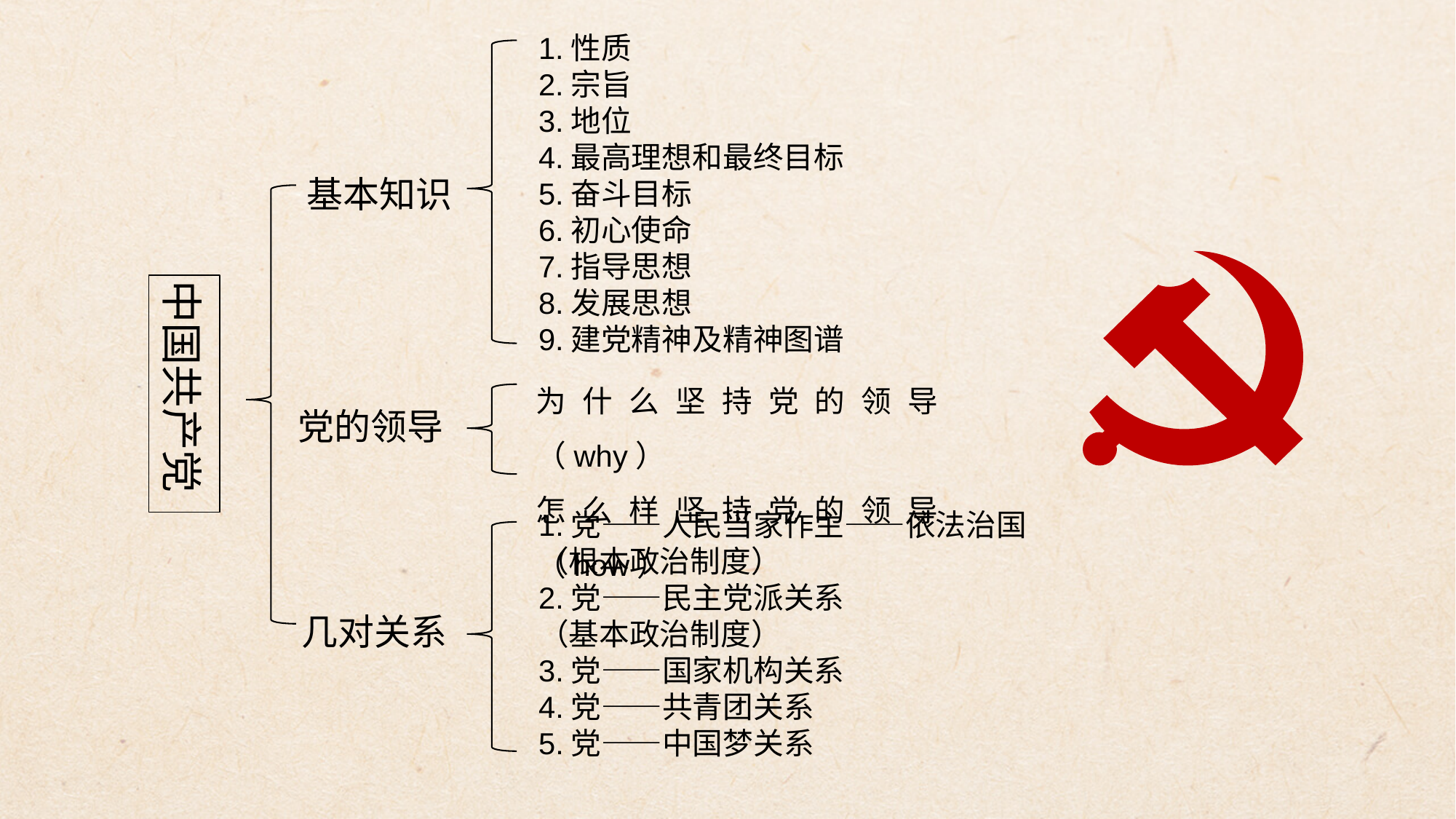

1.性质
2.宗旨
3.地位
4.最高理想和最终目标
5.奋斗目标
6.初心使命
7.指导思想
8.发展思想
9.建党精神及精神图谱

基本知识

中国共产党
为什么坚持党的领导（why）
怎么样坚持党的领导（how）

党的领导
1.党——人民当家作主——依法治国
（根本政治制度）
2.党——民主党派关系
（基本政治制度）
3.党——国家机构关系
4.党——共青团关系
5.党——中国梦关系

几对关系